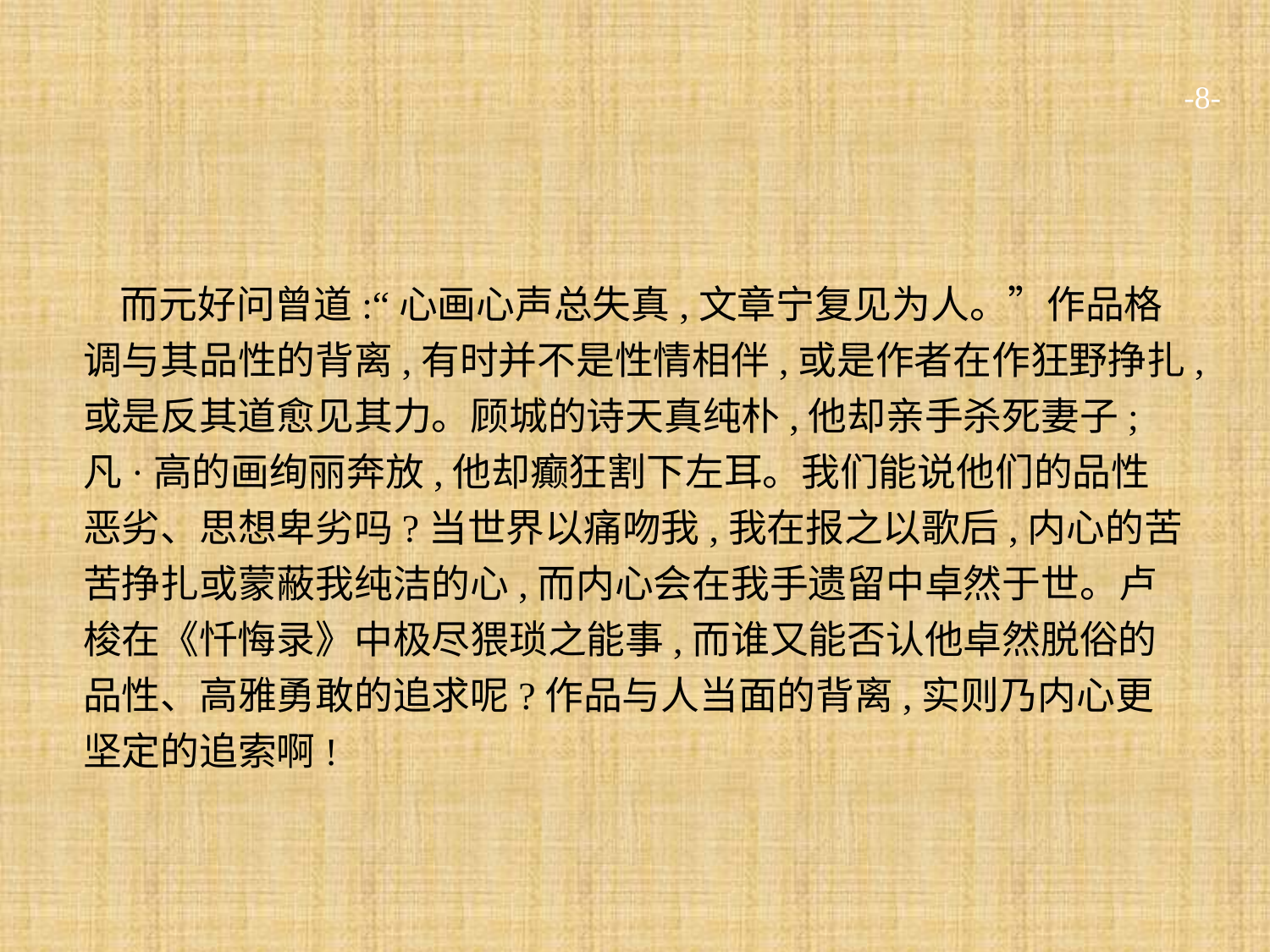

-8-
而元好问曾道:“心画心声总失真,文章宁复见为人。”作品格调与其品性的背离,有时并不是性情相伴,或是作者在作狂野挣扎,或是反其道愈见其力。顾城的诗天真纯朴,他却亲手杀死妻子;凡·高的画绚丽奔放,他却癫狂割下左耳。我们能说他们的品性恶劣、思想卑劣吗?当世界以痛吻我,我在报之以歌后,内心的苦苦挣扎或蒙蔽我纯洁的心,而内心会在我手遗留中卓然于世。卢梭在《忏悔录》中极尽猥琐之能事,而谁又能否认他卓然脱俗的品性、高雅勇敢的追求呢?作品与人当面的背离,实则乃内心更坚定的追索啊!